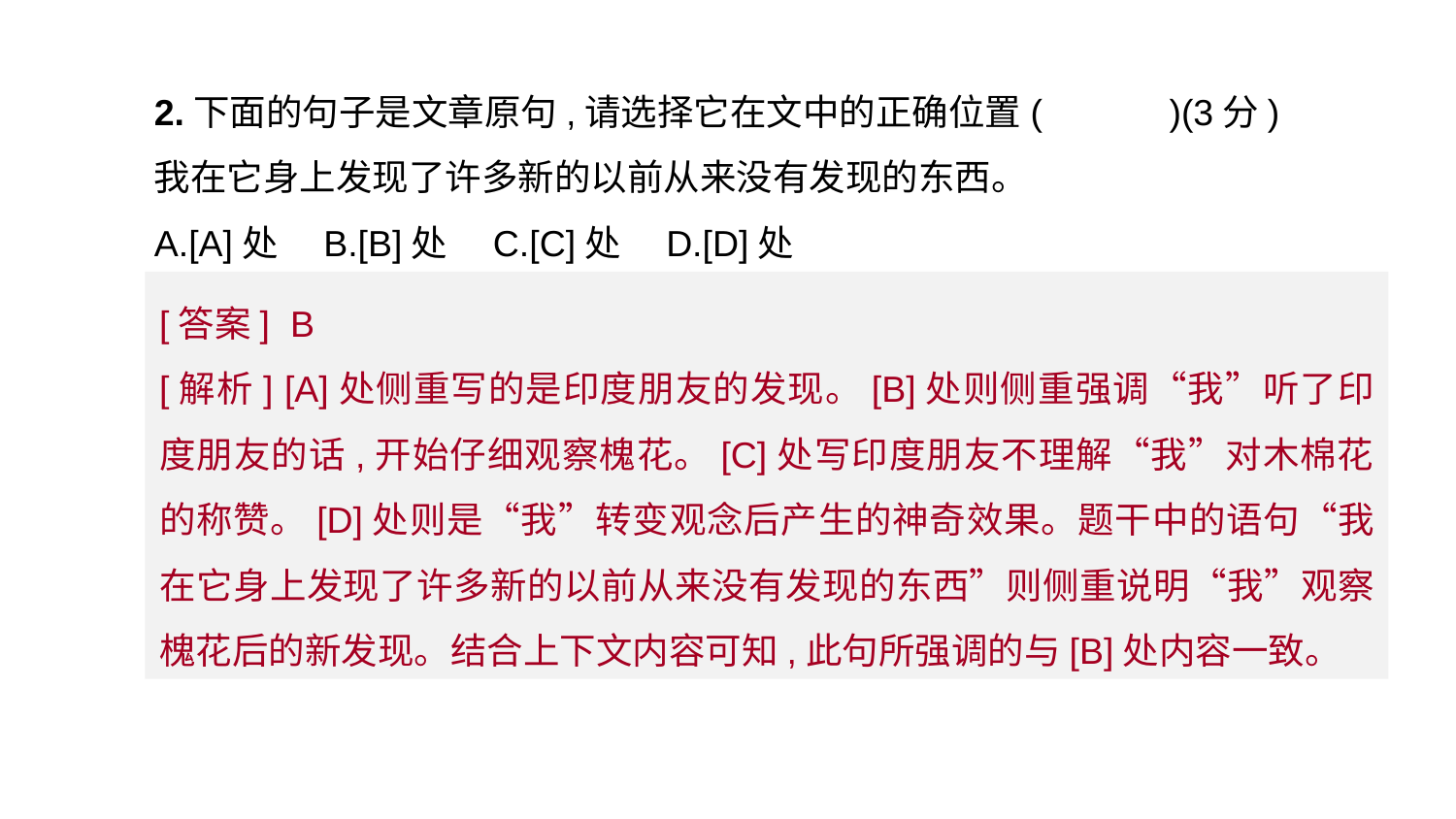

2.下面的句子是文章原句,请选择它在文中的正确位置(　　　)(3分)
我在它身上发现了许多新的以前从来没有发现的东西。
A.[A]处　B.[B]处　C.[C]处　D.[D]处
[答案]  B
[解析] [A]处侧重写的是印度朋友的发现。[B]处则侧重强调“我”听了印度朋友的话,开始仔细观察槐花。[C]处写印度朋友不理解“我”对木棉花的称赞。[D]处则是“我”转变观念后产生的神奇效果。题干中的语句“我在它身上发现了许多新的以前从来没有发现的东西”则侧重说明“我”观察槐花后的新发现。结合上下文内容可知,此句所强调的与[B]处内容一致。